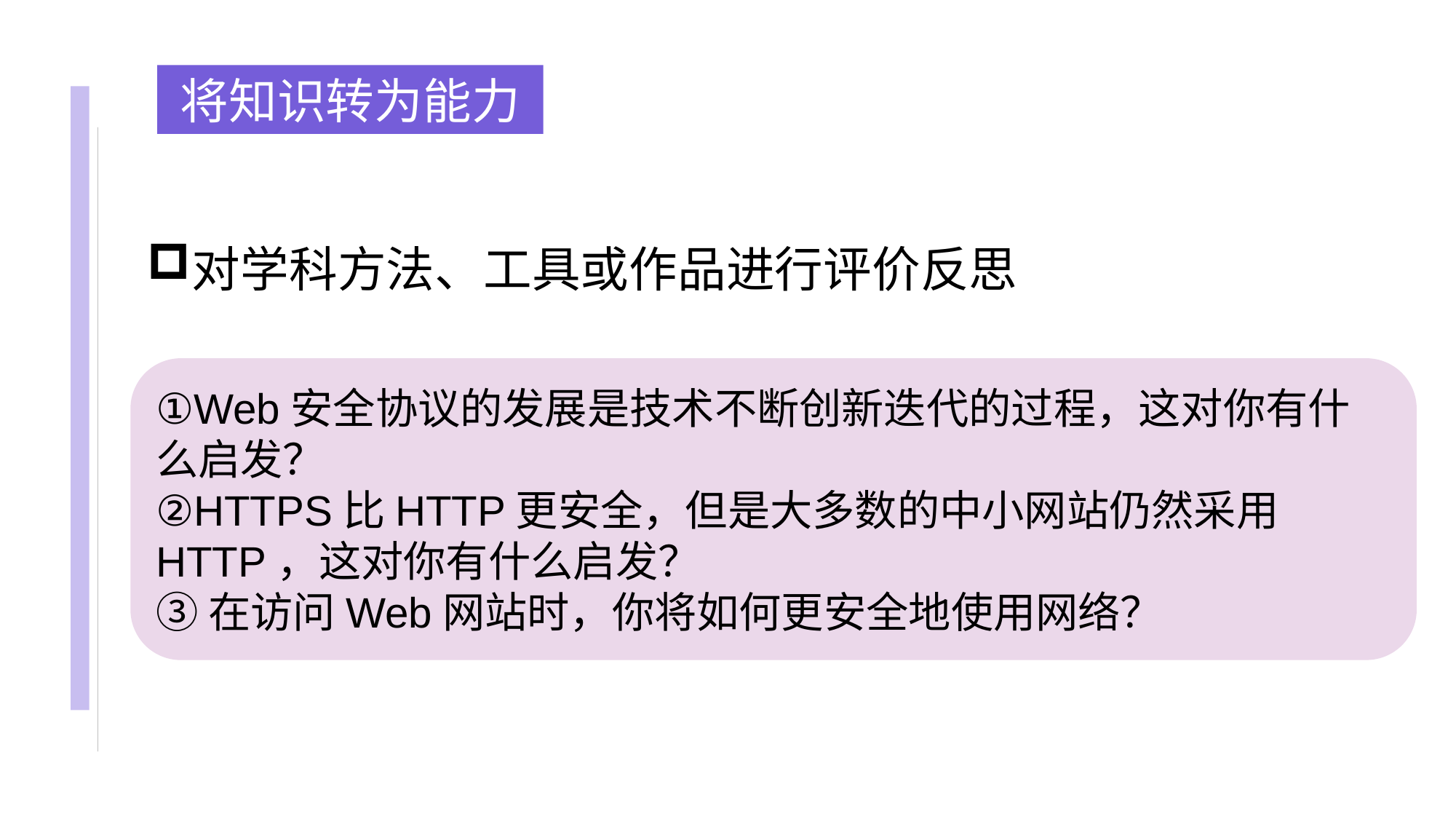

将知识转为能力

对学科方法、工具或作品进行评价反思
①Web安全协议的发展是技术不断创新迭代的过程，这对你有什么启发？
②HTTPS比HTTP更安全，但是大多数的中小网站仍然采用HTTP，这对你有什么启发？
③在访问Web网站时，你将如何更安全地使用网络？